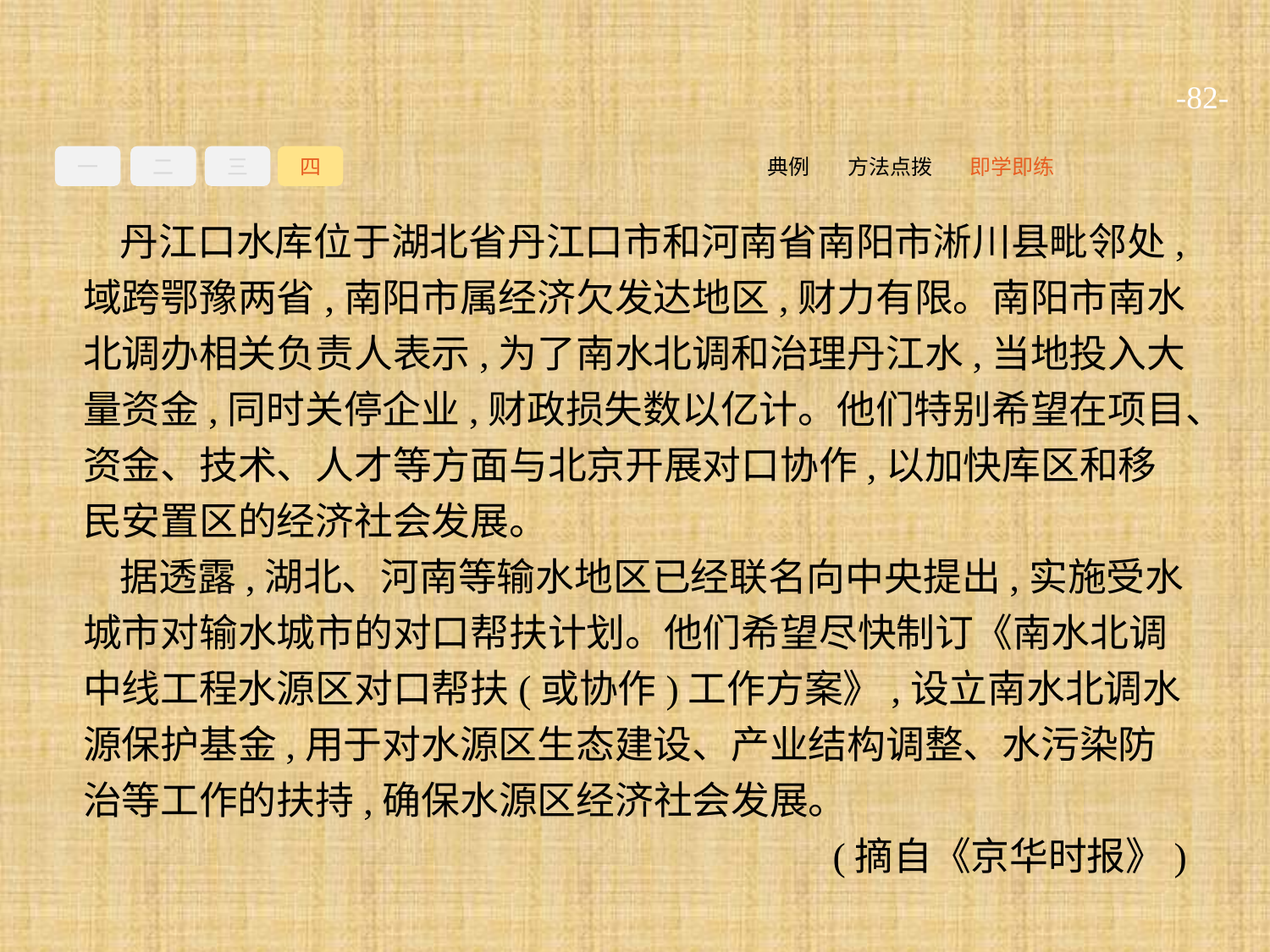

-82-
一
二
三
四
即学即练
方法点拨
典例
丹江口水库位于湖北省丹江口市和河南省南阳市淅川县毗邻处,域跨鄂豫两省,南阳市属经济欠发达地区,财力有限。南阳市南水北调办相关负责人表示,为了南水北调和治理丹江水,当地投入大量资金,同时关停企业,财政损失数以亿计。他们特别希望在项目、资金、技术、人才等方面与北京开展对口协作,以加快库区和移民安置区的经济社会发展。
据透露,湖北、河南等输水地区已经联名向中央提出,实施受水城市对输水城市的对口帮扶计划。他们希望尽快制订《南水北调中线工程水源区对口帮扶(或协作)工作方案》,设立南水北调水源保护基金,用于对水源区生态建设、产业结构调整、水污染防治等工作的扶持,确保水源区经济社会发展。
(摘自《京华时报》)